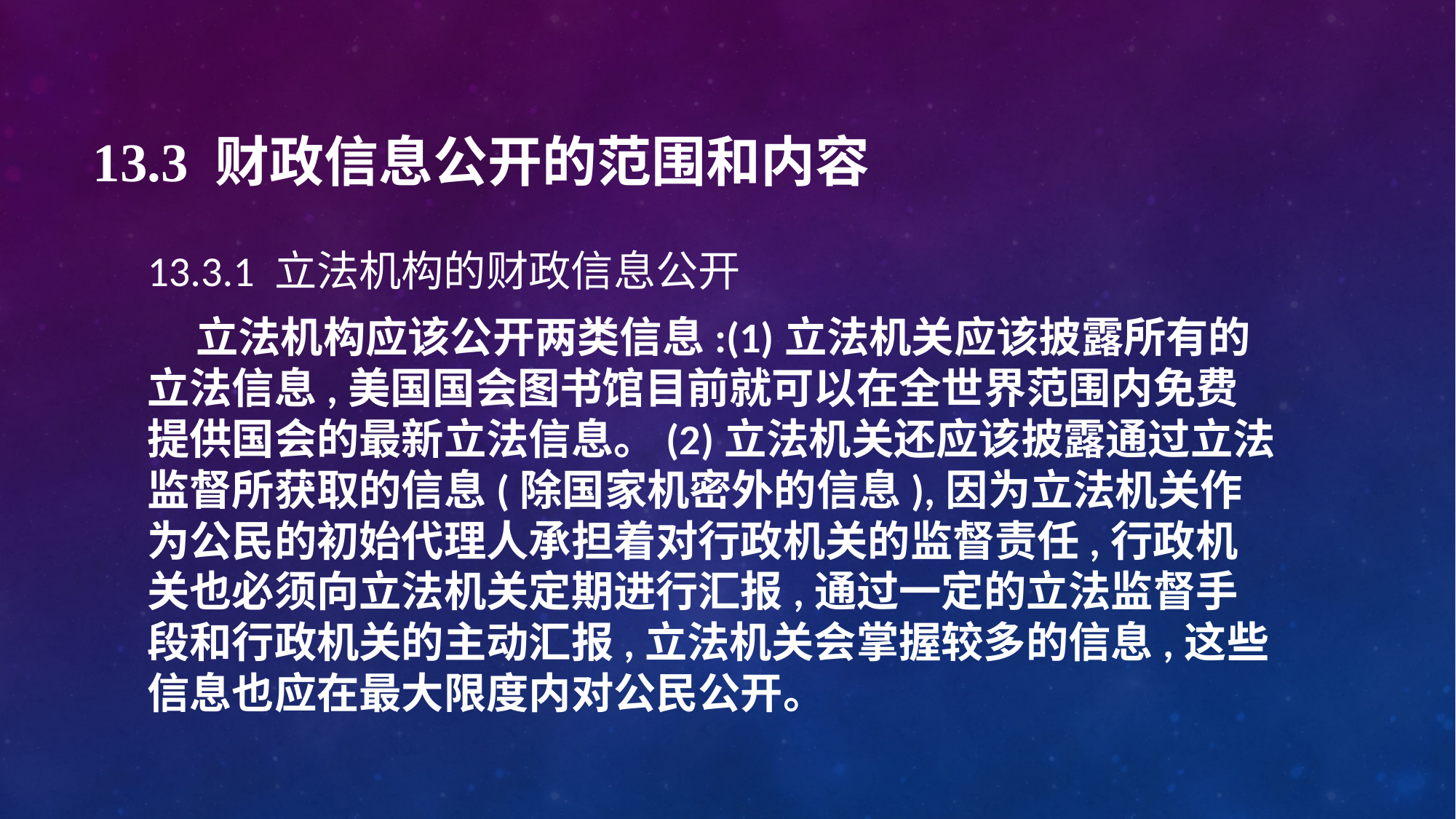

# 13.3 财政信息公开的范围和内容
13.3.1 立法机构的财政信息公开
    立法机构应该公开两类信息:(1)立法机关应该披露所有的立法信息,美国国会图书馆目前就可以在全世界范围内免费提供国会的最新立法信息。(2)立法机关还应该披露通过立法监督所获取的信息(除国家机密外的信息),因为立法机关作为公民的初始代理人承担着对行政机关的监督责任,行政机关也必须向立法机关定期进行汇报,通过一定的立法监督手段和行政机关的主动汇报,立法机关会掌握较多的信息,这些信息也应在最大限度内对公民公开。